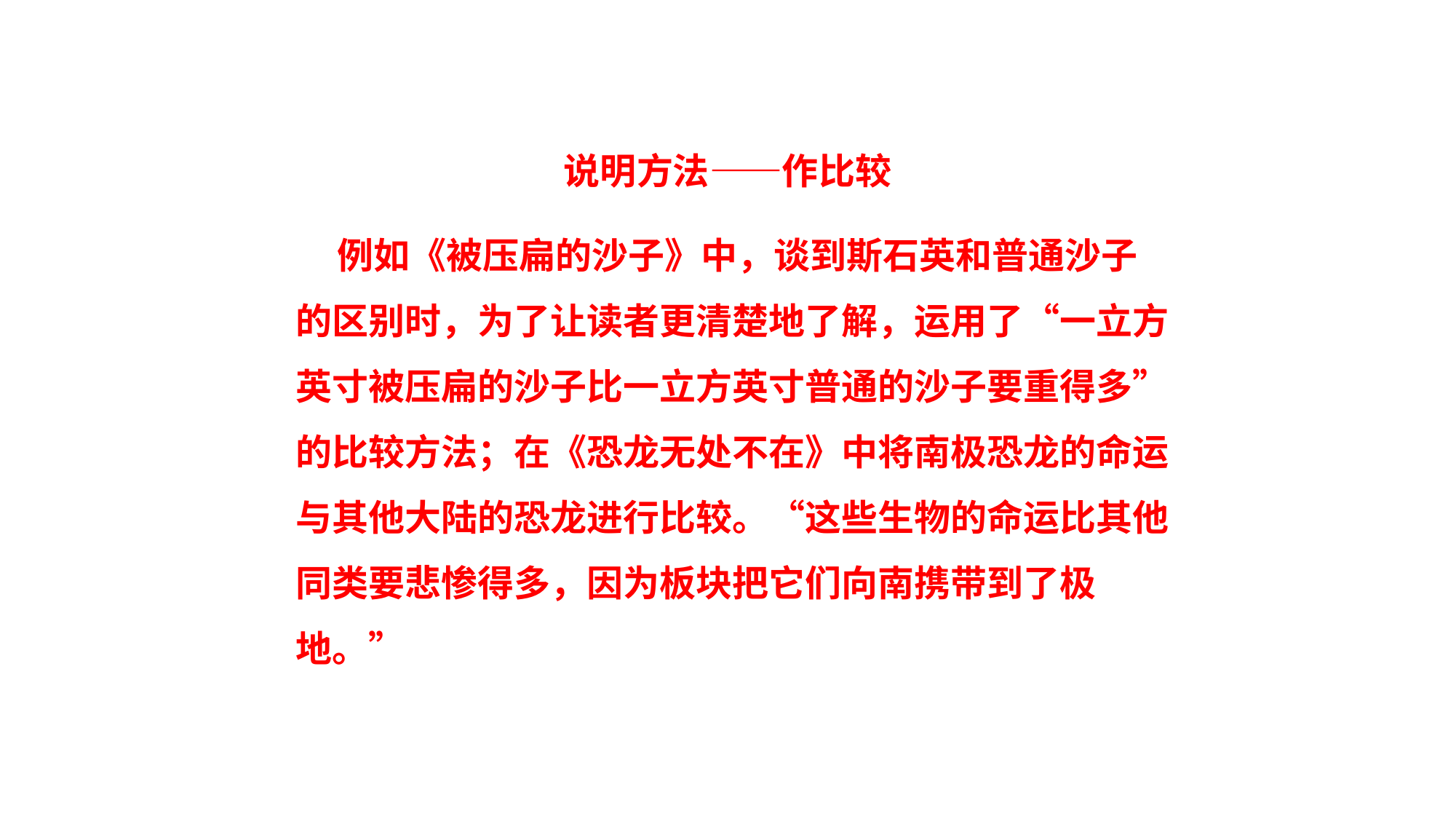

说明方法——作比较
    例如《被压扁的沙子》中，谈到斯石英和普通沙子的区别时，为了让读者更清楚地了解，运用了“一立方英寸被压扁的沙子比一立方英寸普通的沙子要重得多”的比较方法；在《恐龙无处不在》中将南极恐龙的命运与其他大陆的恐龙进行比较。“这些生物的命运比其他同类要悲惨得多，因为板块把它们向南携带到了极地。”